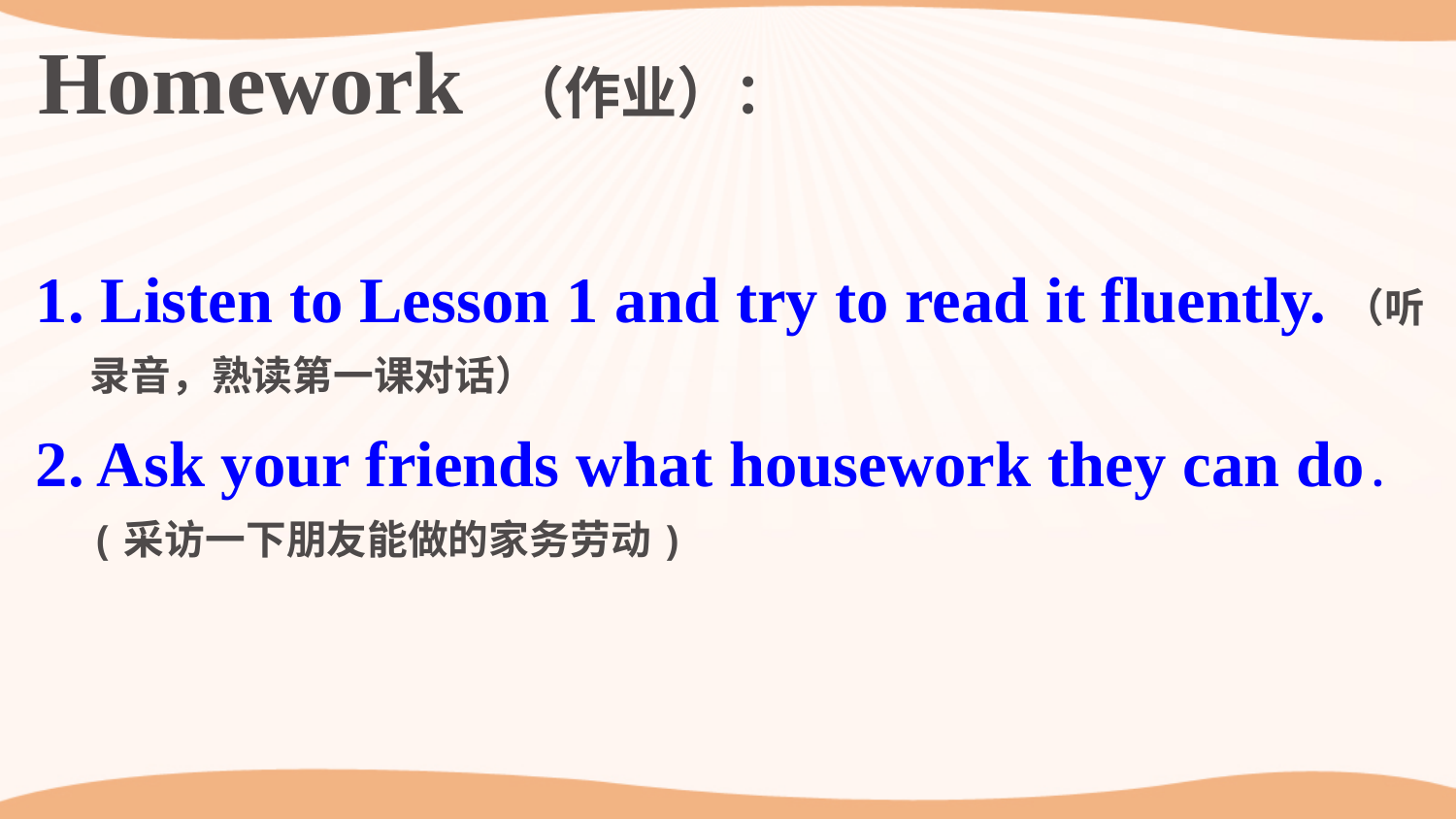

Homework （作业）：
1. Listen to Lesson 1 and try to read it fluently.（听录音，熟读第一课对话）
2. Ask your friends what housework they can do.(采访一下朋友能做的家务劳动)